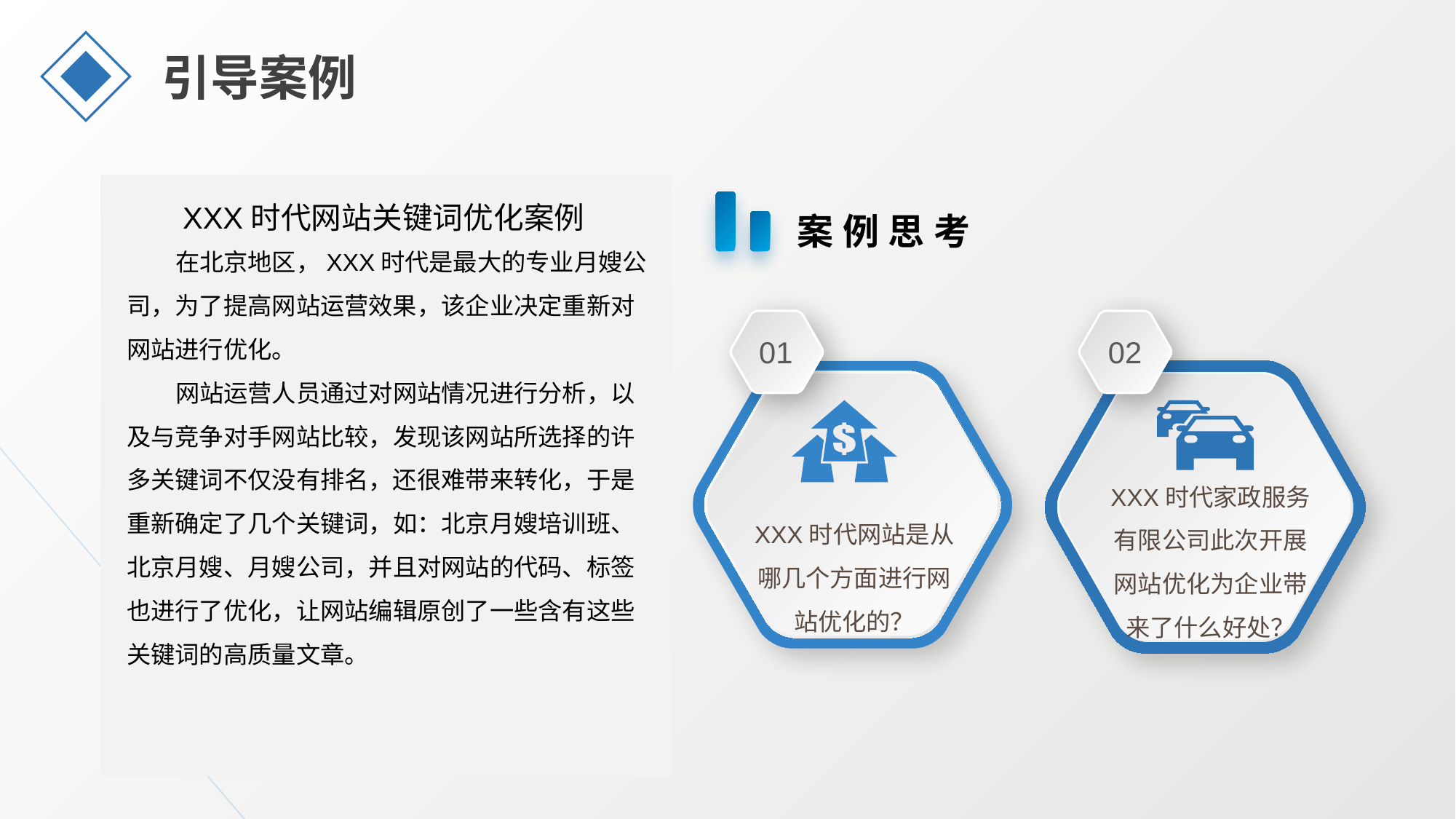

引导案例

XXX时代网站关键词优化案例

案例思考

在北京地区，XXX时代是最大的专业月嫂公司，为了提高网站运营效果，该企业决定重新对网站进行优化。
网站运营人员通过对网站情况进行分析，以及与竞争对手网站比较，发现该网站所选择的许多关键词不仅没有排名，还很难带来转化，于是重新确定了几个关键词，如：北京月嫂培训班、北京月嫂、月嫂公司，并且对网站的代码、标签也进行了优化，让网站编辑原创了一些含有这些关键词的高质量文章。

01

02

XXX时代家政服务有限公司此次开展网站优化为企业带来了什么好处？
XXX时代网站是从哪几个方面进行网站优化的？